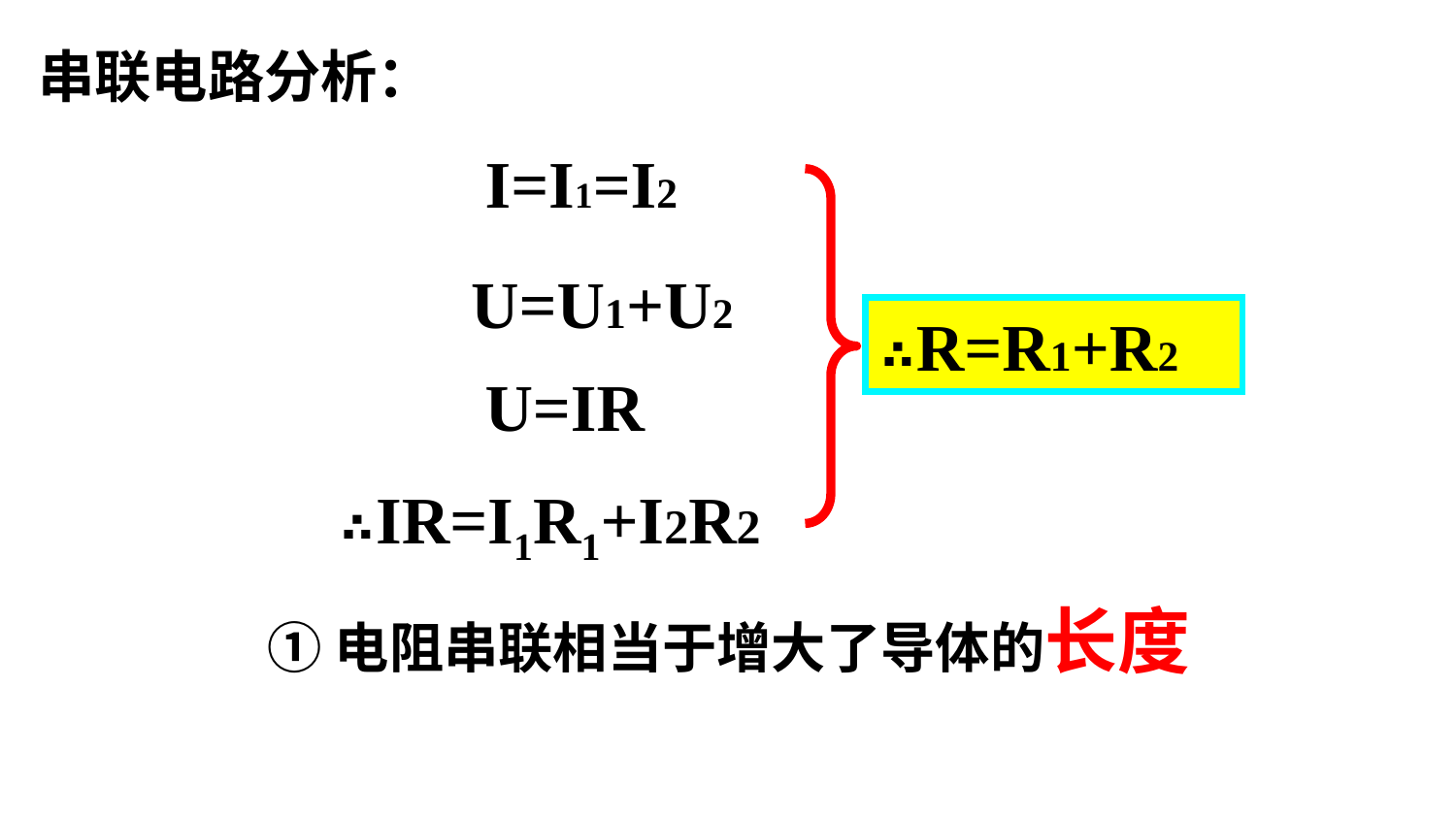

串联电路分析：
I=I1=I2

U=U1+U2
∴R=R1+R2
U=IR
∴IR=I1R1+I2R2
①电阻串联相当于增大了导体的长度